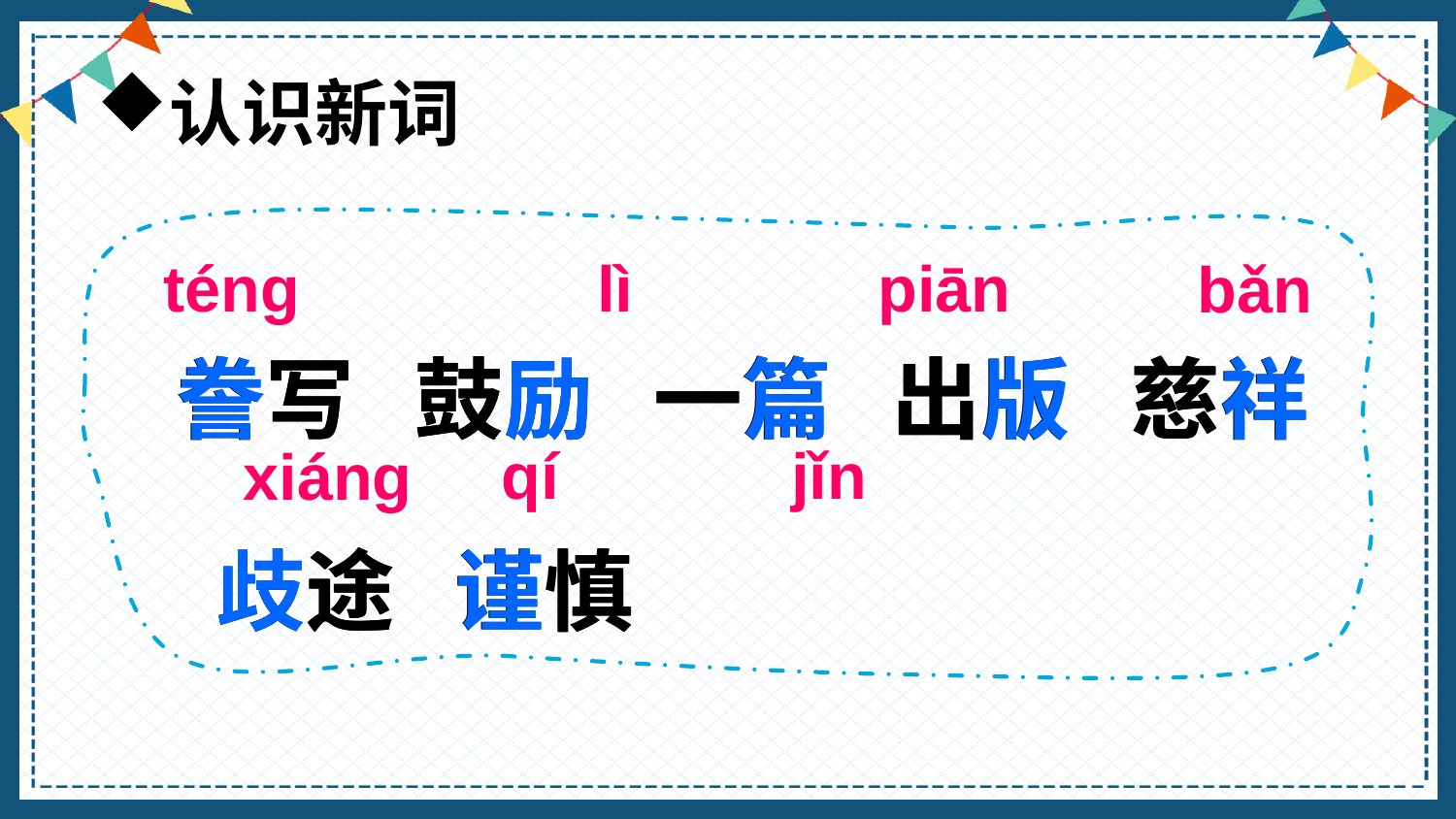

认识新词

ténɡ
lì
piān
bǎn
誊写   鼓励   一篇   出版   慈祥   歧途   谨慎
誊写   鼓励   一篇   出版   慈祥   歧途   谨慎
qí
jǐn
xiánɡ